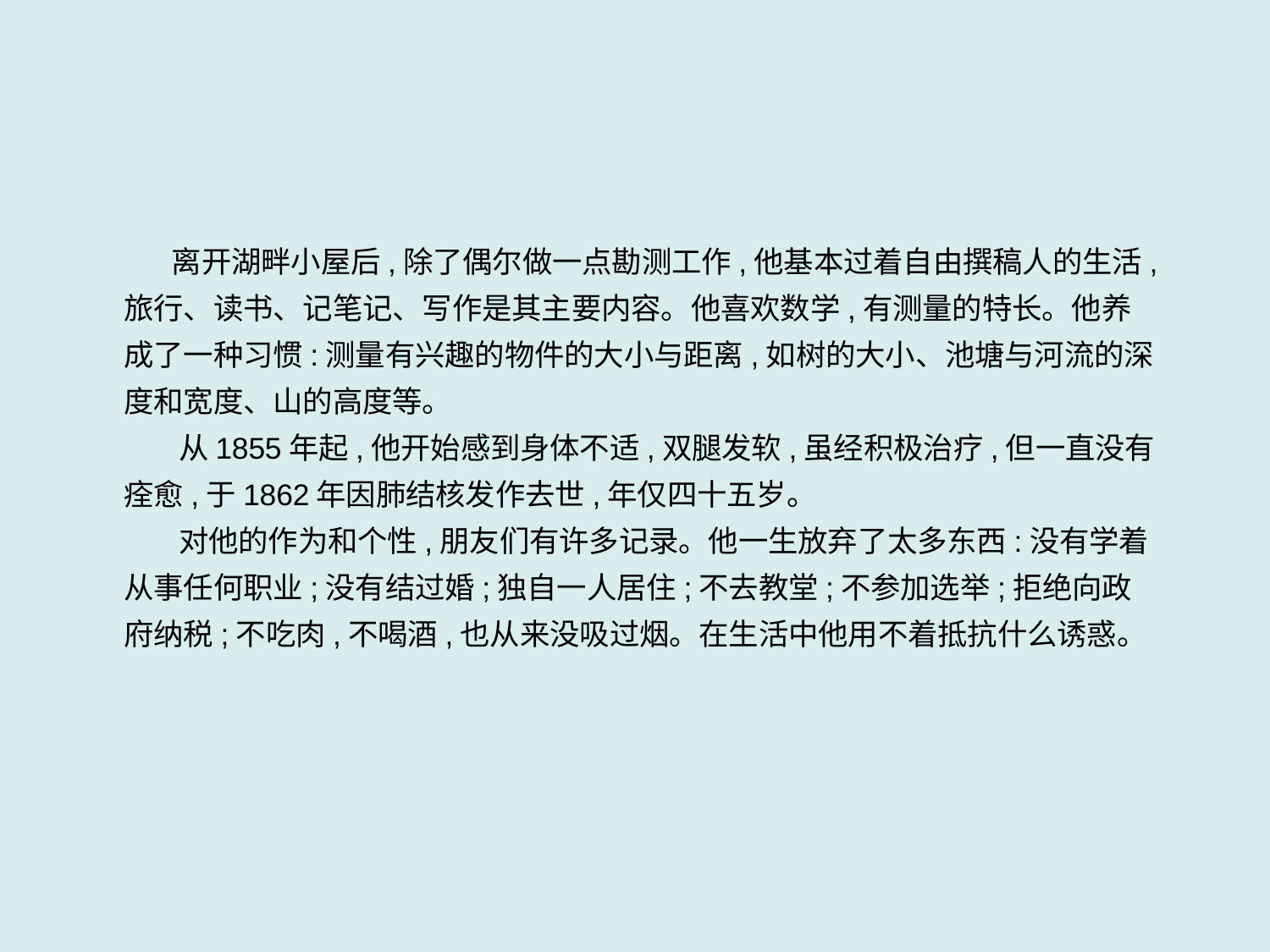

离开湖畔小屋后,除了偶尔做一点勘测工作,他基本过着自由撰稿人的生活,旅行、读书、记笔记、写作是其主要内容。他喜欢数学,有测量的特长。他养成了一种习惯:测量有兴趣的物件的大小与距离,如树的大小、池塘与河流的深度和宽度、山的高度等。
       从1855年起,他开始感到身体不适,双腿发软,虽经积极治疗,但一直没有痊愈,于1862年因肺结核发作去世,年仅四十五岁。
       对他的作为和个性,朋友们有许多记录。他一生放弃了太多东西:没有学着从事任何职业;没有结过婚;独自一人居住;不去教堂;不参加选举;拒绝向政府纳税;不吃肉,不喝酒,也从来没吸过烟。在生活中他用不着抵抗什么诱惑。